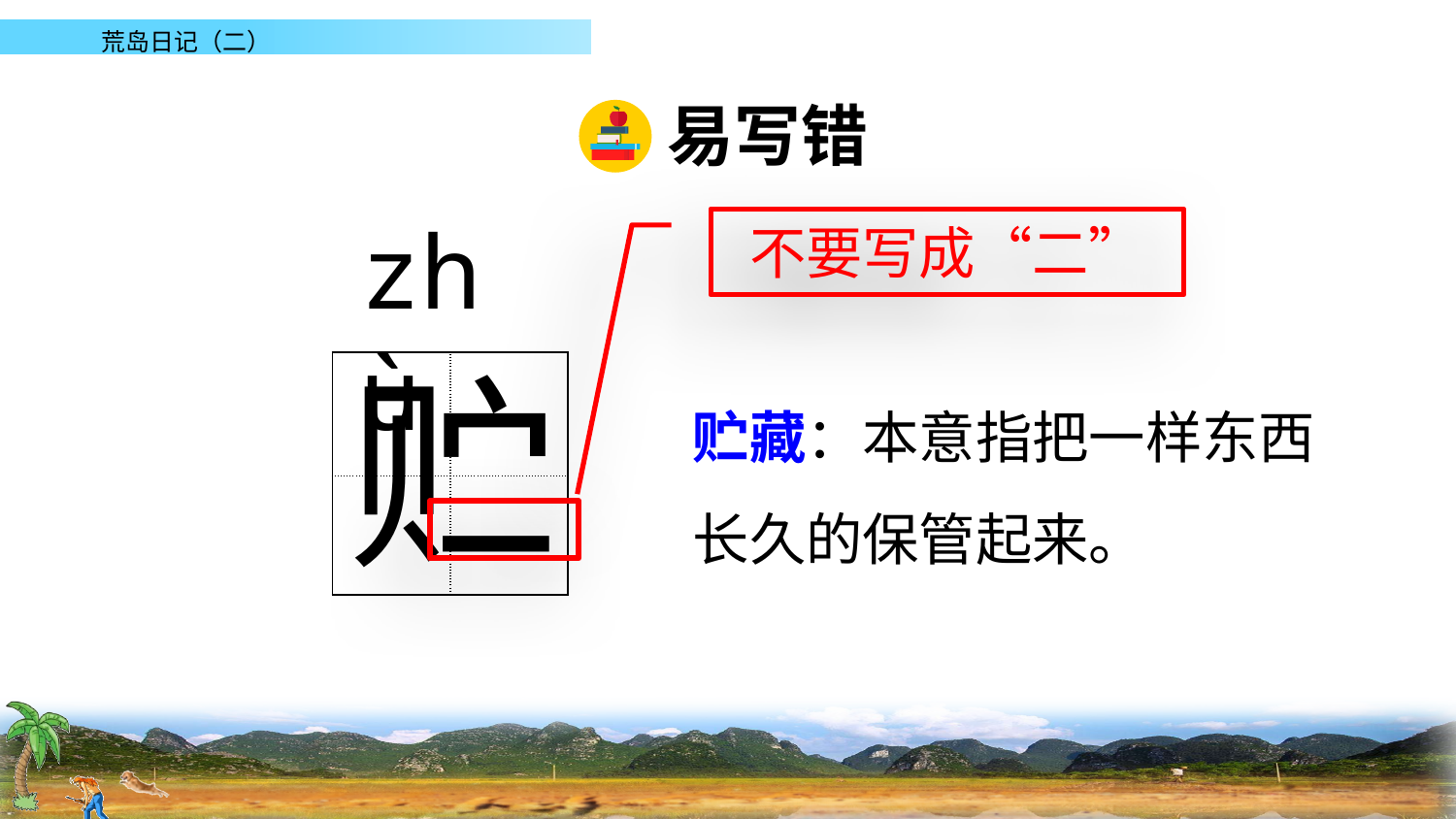

易写错

zhù
不要写成“二”
贮
|  |  |
| --- | --- |
|  |  |
贮藏：本意指把一样东西长久的保管起来。